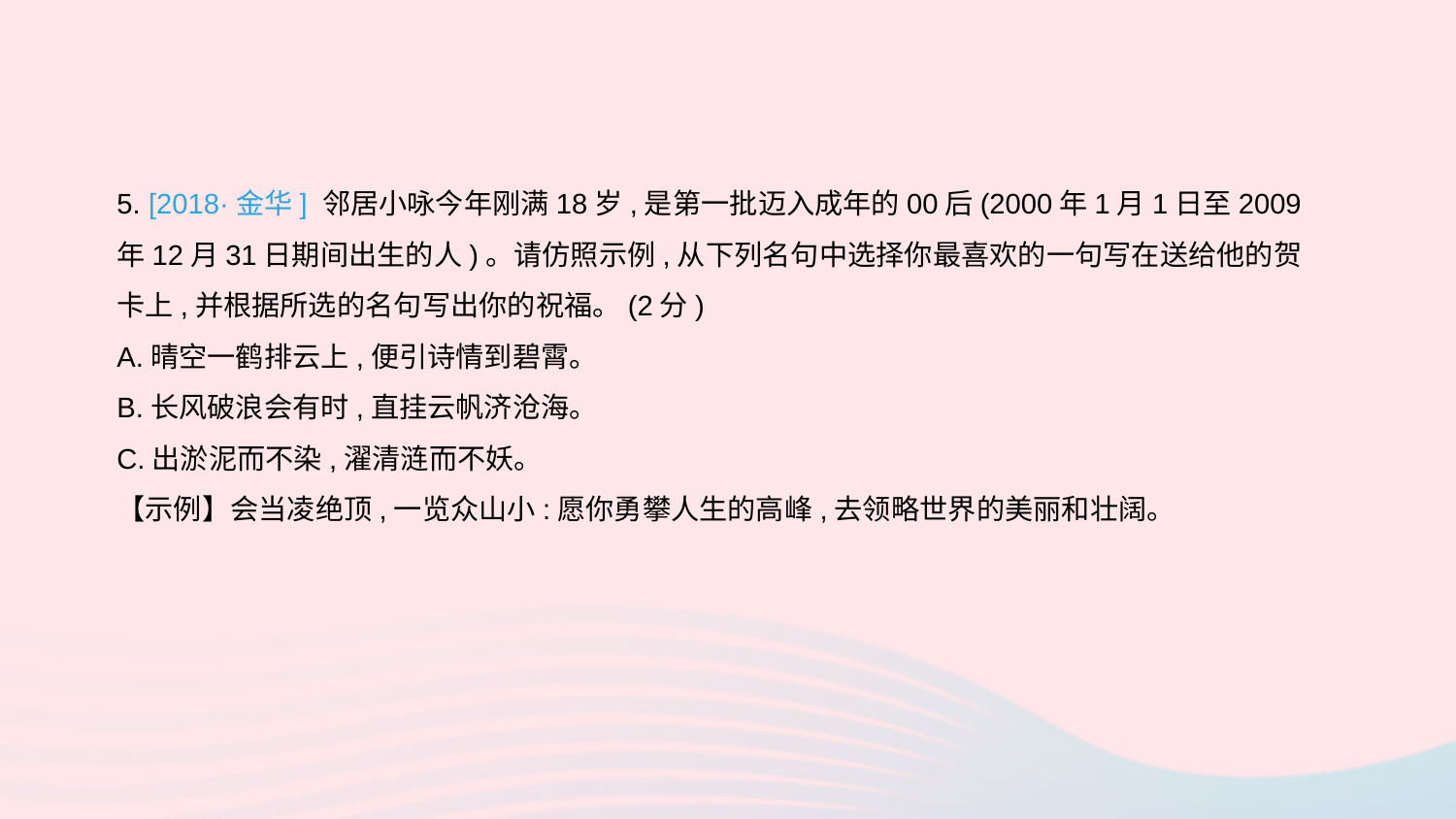

5. [2018·金华] 邻居小咏今年刚满18岁,是第一批迈入成年的00后(2000年1月1日至2009年12月31日期间出生的人)。请仿照示例,从下列名句中选择你最喜欢的一句写在送给他的贺卡上,并根据所选的名句写出你的祝福。(2分)
A.晴空一鹤排云上,便引诗情到碧霄。
B.长风破浪会有时,直挂云帆济沧海。
C.出淤泥而不染,濯清涟而不妖。
【示例】会当凌绝顶,一览众山小:愿你勇攀人生的高峰,去领略世界的美丽和壮阔。